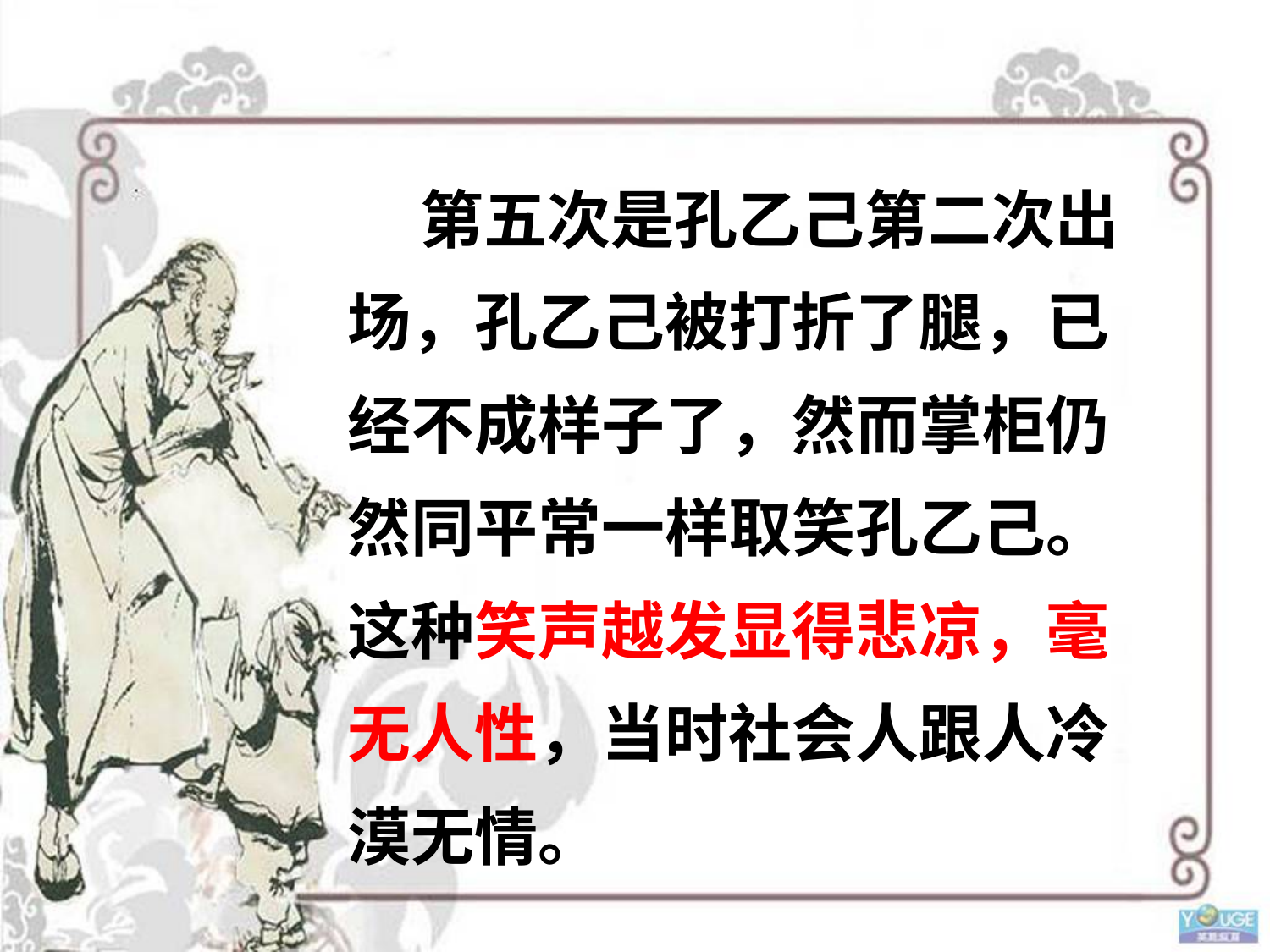

第五次是孔乙己第二次出场，孔乙己被打折了腿，已经不成样子了，然而掌柜仍然同平常一样取笑孔乙己。这种笑声越发显得悲凉，毫无人性，当时社会人跟人冷漠无情。